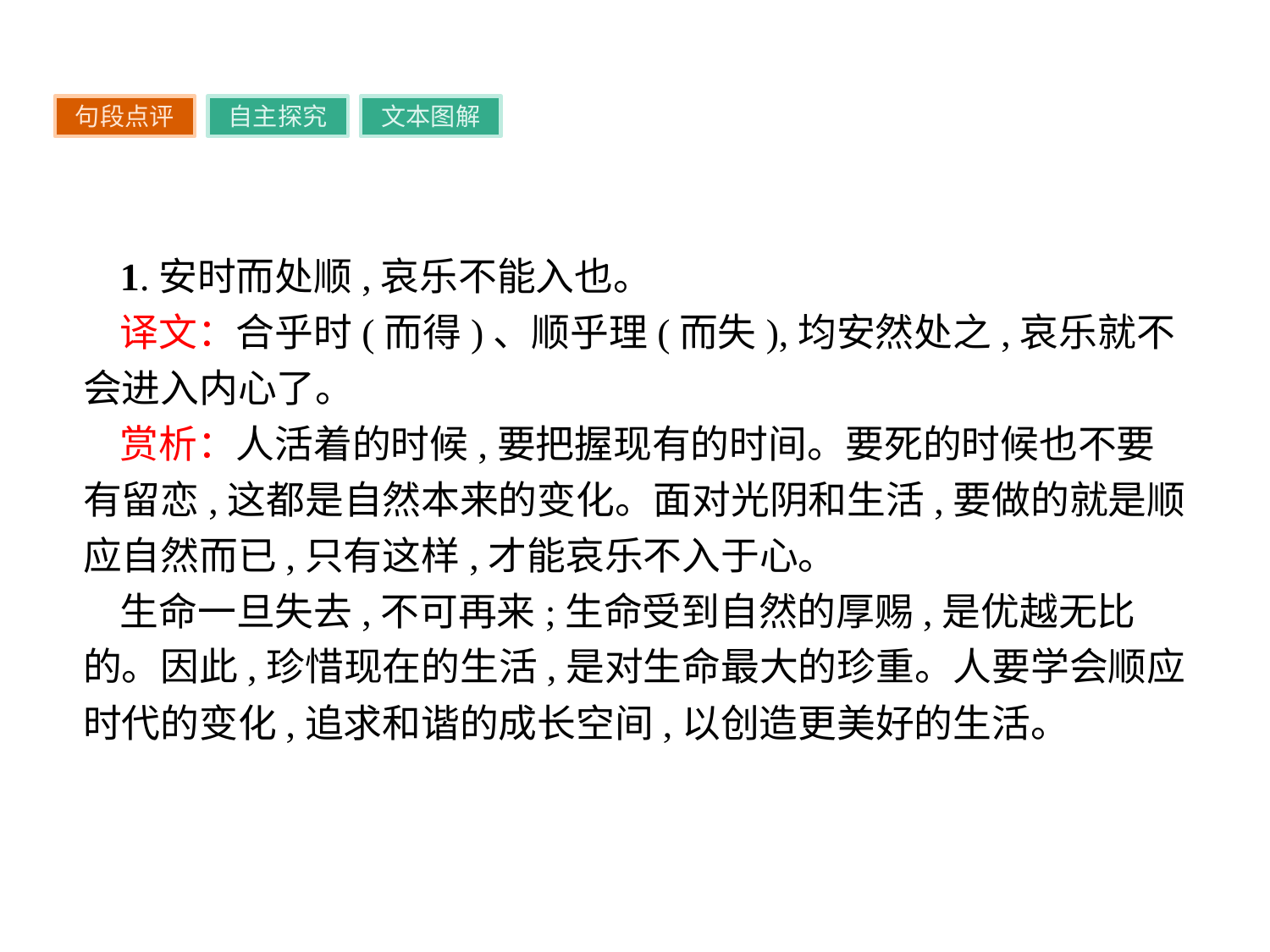

句段点评
自主探究
文本图解
1.安时而处顺,哀乐不能入也。
译文：合乎时(而得)、顺乎理(而失),均安然处之,哀乐就不会进入内心了。
赏析：人活着的时候,要把握现有的时间。要死的时候也不要有留恋,这都是自然本来的变化。面对光阴和生活,要做的就是顺应自然而已,只有这样,才能哀乐不入于心。
生命一旦失去,不可再来;生命受到自然的厚赐,是优越无比的。因此,珍惜现在的生活,是对生命最大的珍重。人要学会顺应时代的变化,追求和谐的成长空间,以创造更美好的生活。